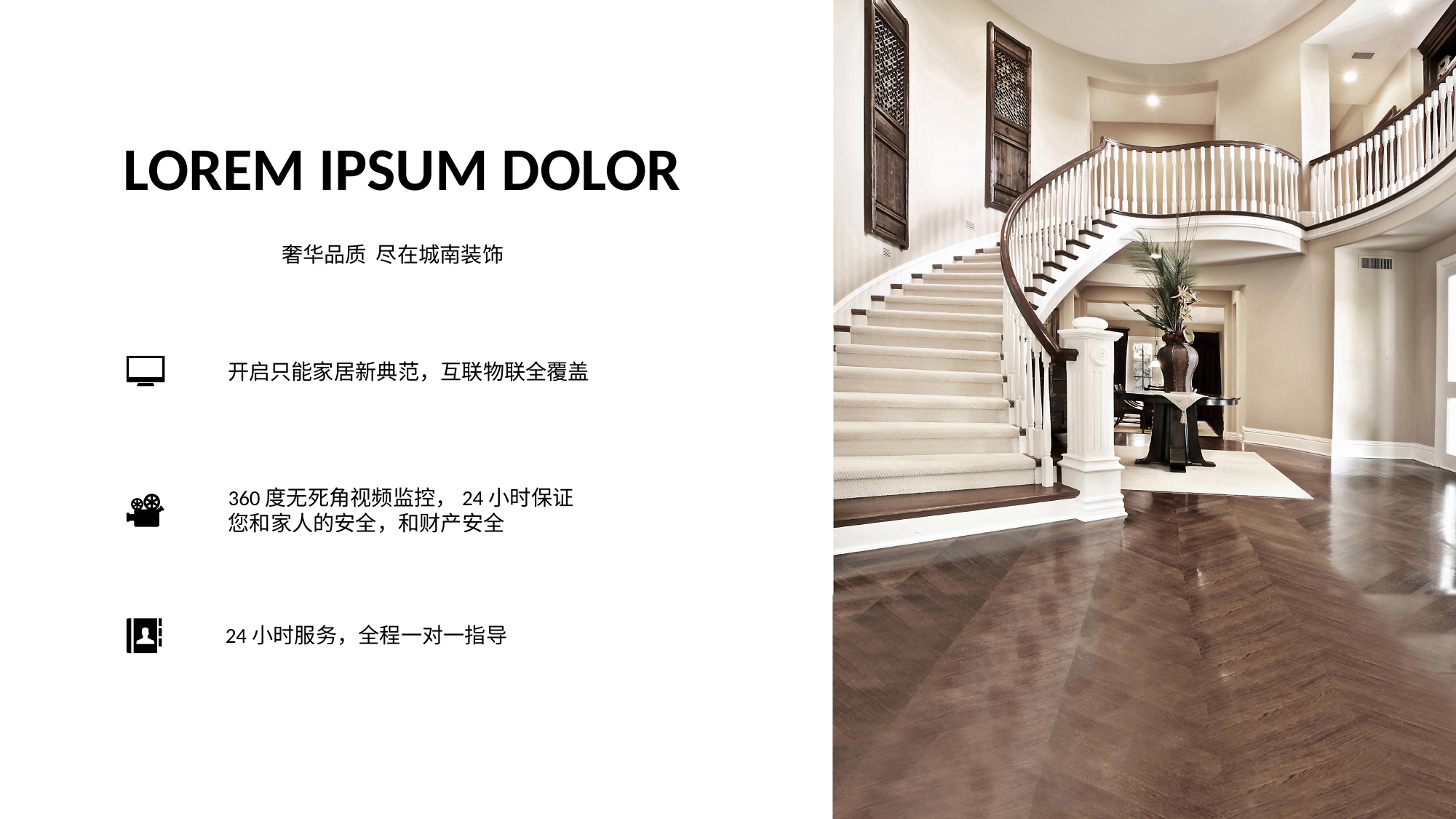

# LOREM IPSUM DOLOR
奢华品质  尽在城南装饰
开启只能家居新典范，互联物联全覆盖

360度无死角视频监控，24小时保证您和家人的安全，和财产安全

24小时服务，全程一对一指导